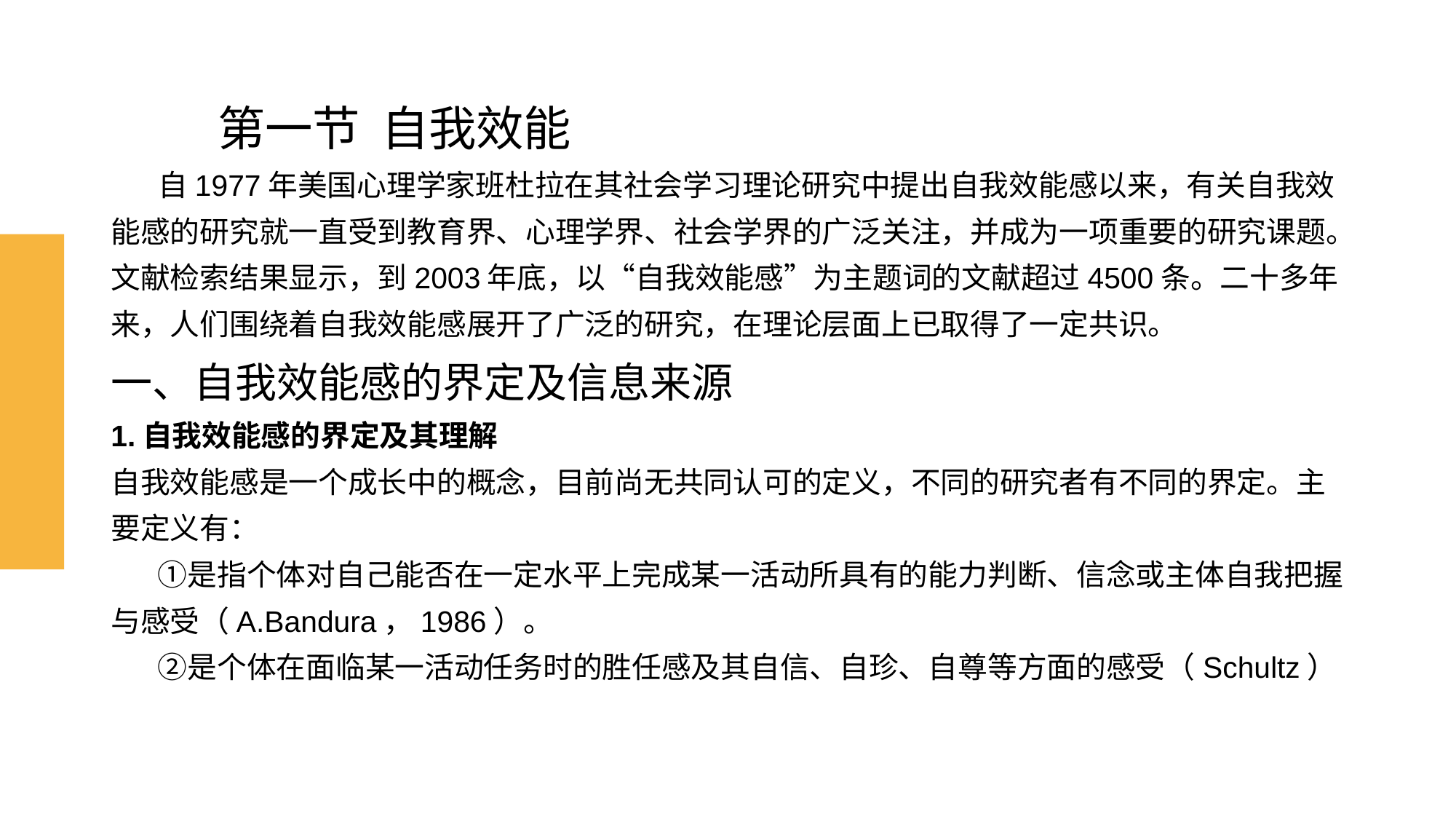

# 第一节  自我效能
      自1977年美国心理学家班杜拉在其社会学习理论研究中提出自我效能感以来，有关自我效能感的研究就一直受到教育界、心理学界、社会学界的广泛关注，并成为一项重要的研究课题。文献检索结果显示，到2003年底，以“自我效能感”为主题词的文献超过4500条。二十多年来，人们围绕着自我效能感展开了广泛的研究，在理论层面上已取得了一定共识。
一、自我效能感的界定及信息来源
1.自我效能感的界定及其理解
自我效能感是一个成长中的概念，目前尚无共同认可的定义，不同的研究者有不同的界定。主要定义有：
       ①是指个体对自己能否在一定水平上完成某一活动所具有的能力判断、信念或主体自我把握与感受（A.Bandura，1986）。
       ②是个体在面临某一活动任务时的胜任感及其自信、自珍、自尊等方面的感受（Schultz）